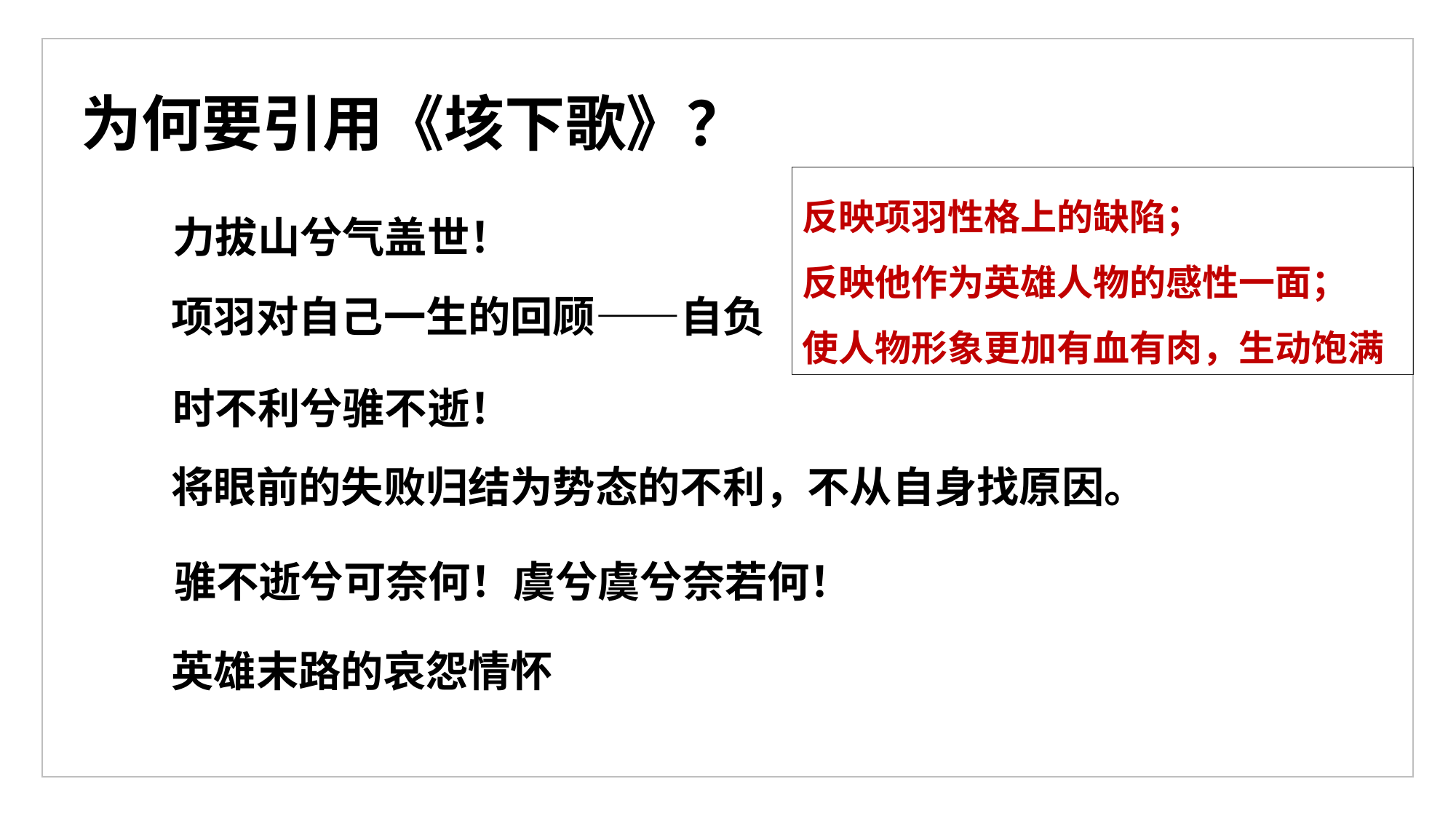

为何要引用《垓下歌》？
反映项羽性格上的缺陷；
反映他作为英雄人物的感性一面；
使人物形象更加有血有肉，生动饱满
力拔山兮气盖世！
项羽对自己一生的回顾——自负
时不利兮骓不逝！
将眼前的失败归结为势态的不利，不从自身找原因。
骓不逝兮可奈何！虞兮虞兮奈若何！
英雄末路的哀怨情怀